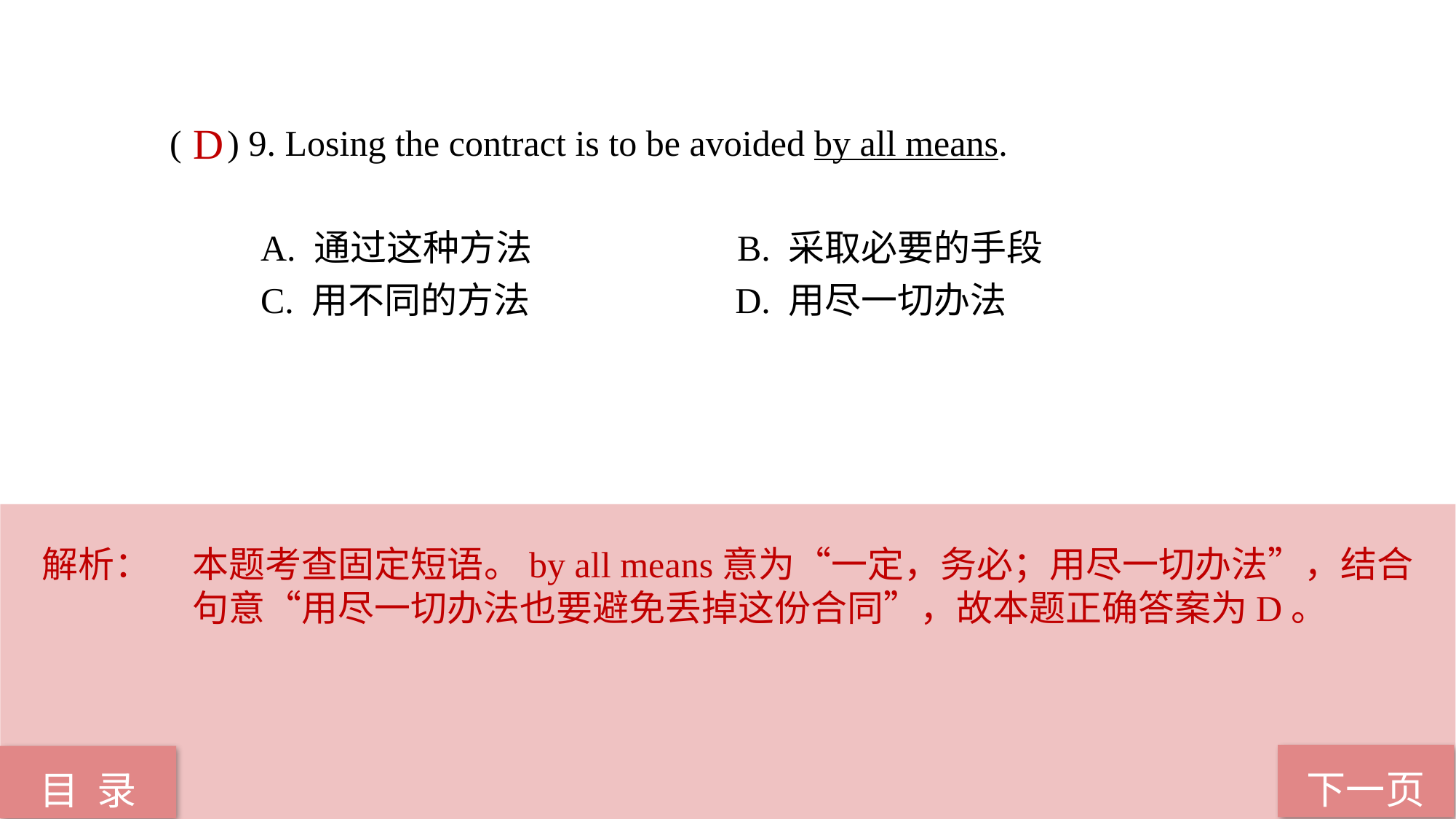

(     ) 9. Losing the contract is to be avoided by all means.

          A. 通过这种方法                        B. 采取必要的手段
          C. 用不同的方法                        D. 用尽一切办法
D
解析：	本题考查固定短语。by all means意为“一定，务必；用尽一切办法”，结合句意“用尽一切办法也要避免丢掉这份合同”，故本题正确答案为D。